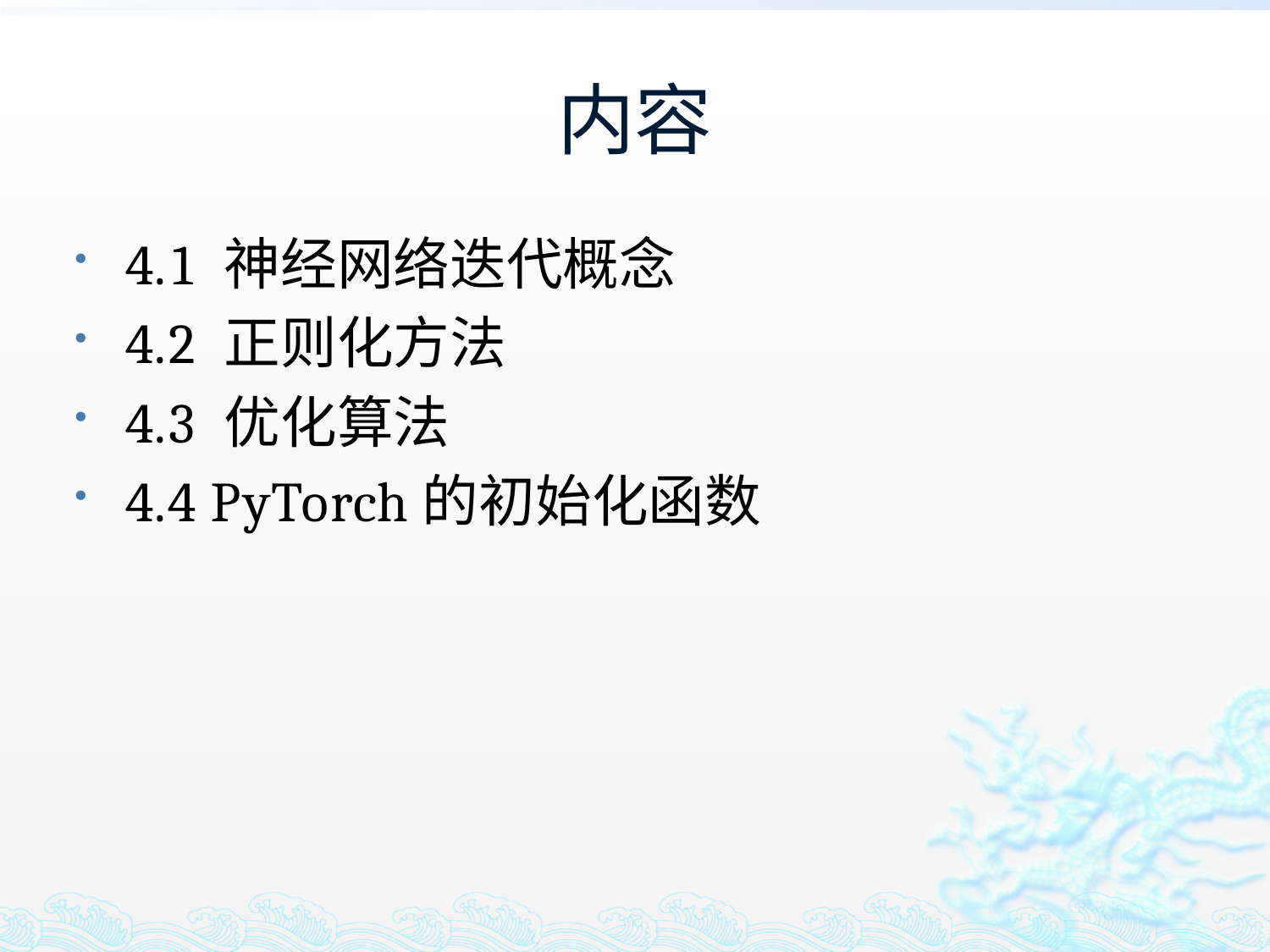

# 内容
4.1 神经网络迭代概念
4.2 正则化方法
4.3 优化算法
4.4 PyTorch的初始化函数